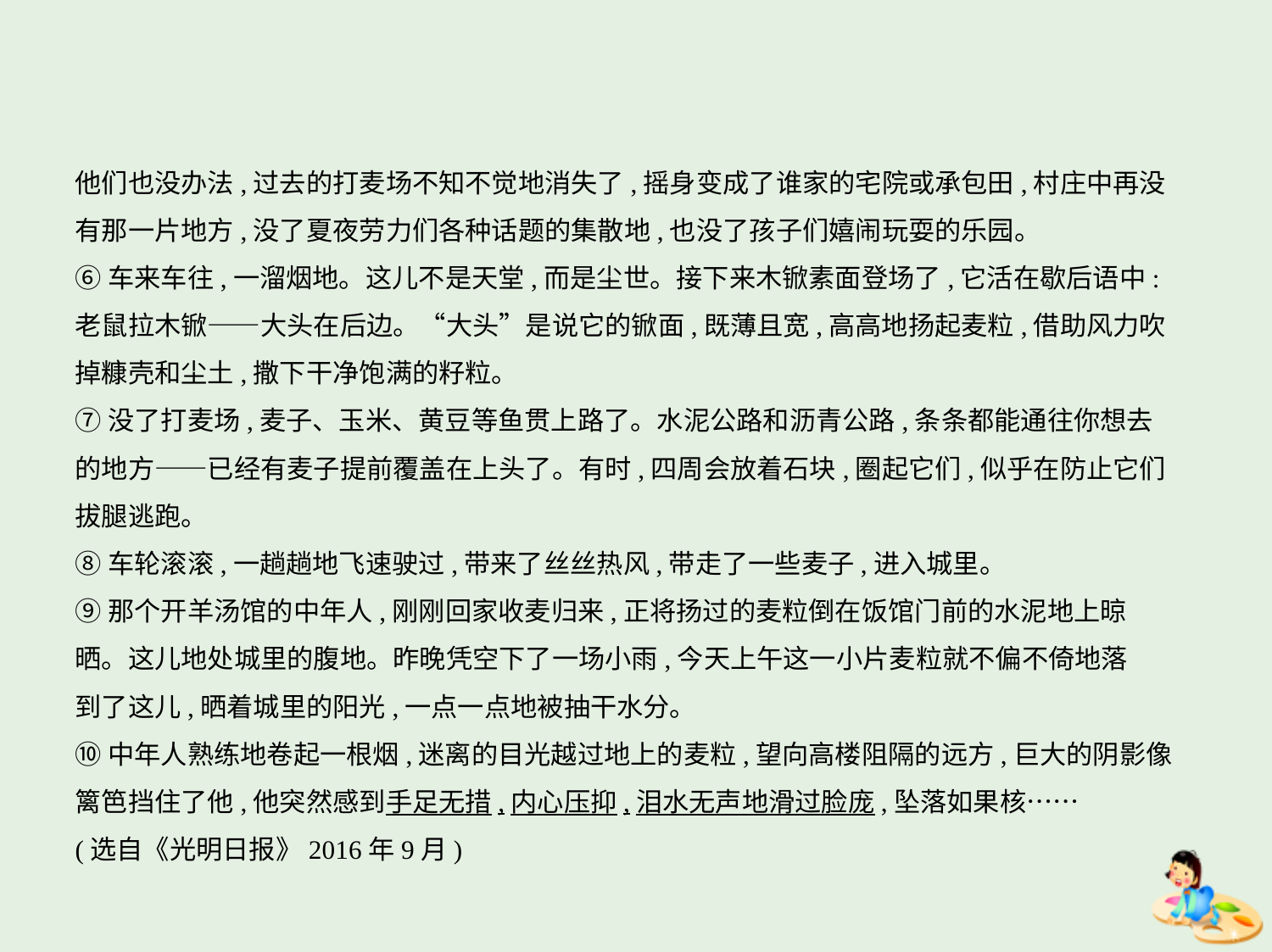

他们也没办法,过去的打麦场不知不觉地消失了,摇身变成了谁家的宅院或承包田,村庄中再没
有那一片地方,没了夏夜劳力们各种话题的集散地,也没了孩子们嬉闹玩耍的乐园。
⑥车来车往,一溜烟地。这儿不是天堂,而是尘世。接下来木锨素面登场了,它活在歇后语中:
老鼠拉木锨——大头在后边。“大头”是说它的锨面,既薄且宽,高高地扬起麦粒,借助风力吹
掉糠壳和尘土,撒下干净饱满的籽粒。
⑦没了打麦场,麦子、玉米、黄豆等鱼贯上路了。水泥公路和沥青公路,条条都能通往你想去
的地方——已经有麦子提前覆盖在上头了。有时,四周会放着石块,圈起它们,似乎在防止它们
拔腿逃跑。
⑧车轮滚滚,一趟趟地飞速驶过,带来了丝丝热风,带走了一些麦子,进入城里。
⑨那个开羊汤馆的中年人,刚刚回家收麦归来,正将扬过的麦粒倒在饭馆门前的水泥地上晾
晒。这儿地处城里的腹地。昨晚凭空下了一场小雨,今天上午这一小片麦粒就不偏不倚地落
到了这儿,晒着城里的阳光,一点一点地被抽干水分。
⑩中年人熟练地卷起一根烟,迷离的目光越过地上的麦粒,望向高楼阻隔的远方,巨大的阴影像
篱笆挡住了他,他突然感到手足无措,内心压抑,泪水无声地滑过脸庞,坠落如果核……
(选自《光明日报》2016年9月)